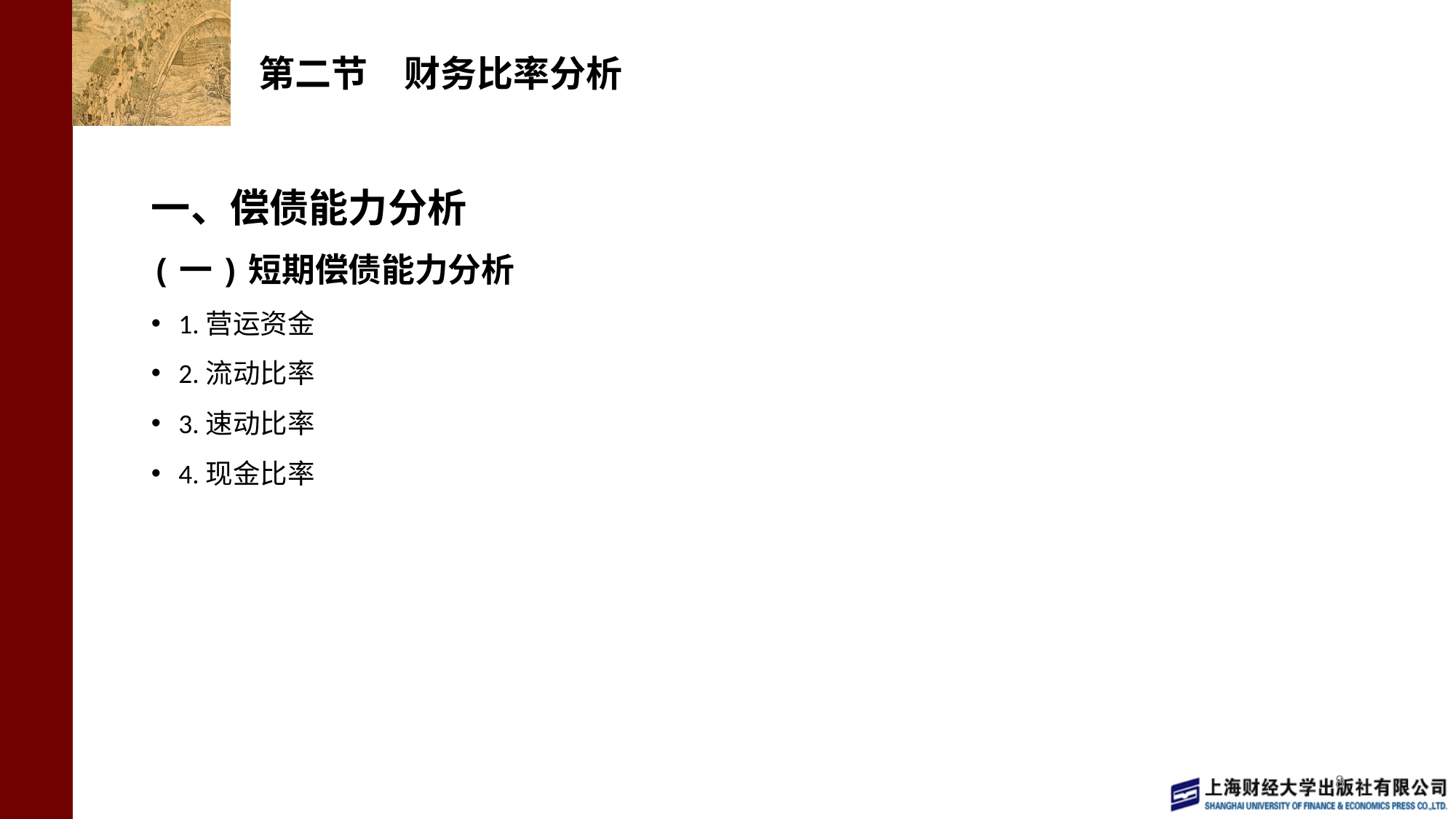

# 第二节　财务比率分析
一、偿债能力分析
(一)短期偿债能力分析
1.营运资金
2.流动比率
3.速动比率
4.现金比率

8